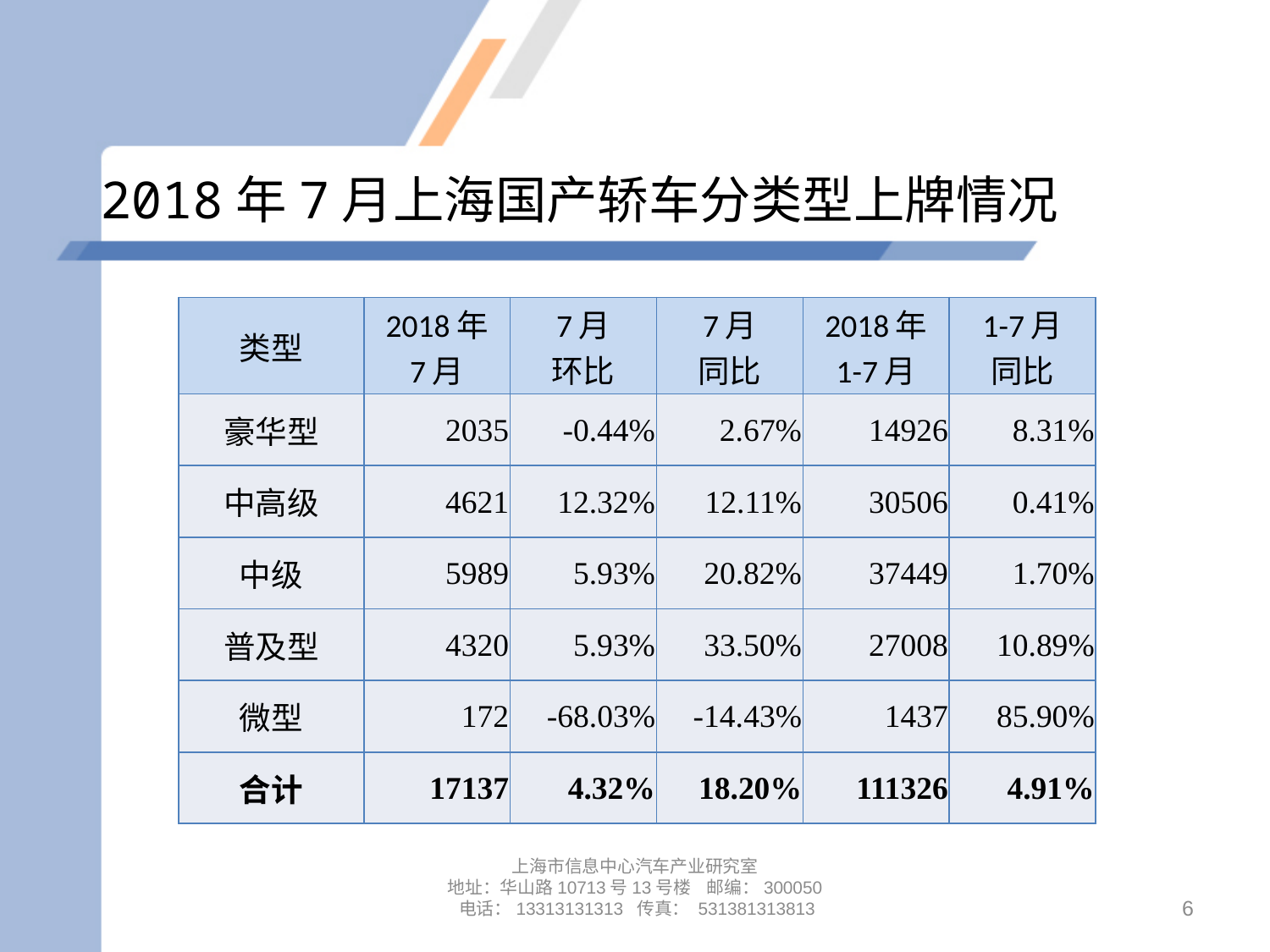

# 2018年7月上海国产轿车分类型上牌情况
| 类型 | 2018年 7月 | 7月 环比 | 7月 同比 | 2018年 1-7月 | 1-7月 同比 |
| --- | --- | --- | --- | --- | --- |
| 豪华型 | 2035 | -0.44% | 2.67% | 14926 | 8.31% |
| 中高级 | 4621 | 12.32% | 12.11% | 30506 | 0.41% |
| 中级 | 5989 | 5.93% | 20.82% | 37449 | 1.70% |
| 普及型 | 4320 | 5.93% | 33.50% | 27008 | 10.89% |
| 微型 | 172 | -68.03% | -14.43% | 1437 | 85.90% |
| 合计 | 17137 | 4.32% | 18.20% | 111326 | 4.91% |
上海市信息中心汽车产业研究室
地址：华山路10713号13号楼    邮编：300050  电话：13313131313  传真： 531381313813

6